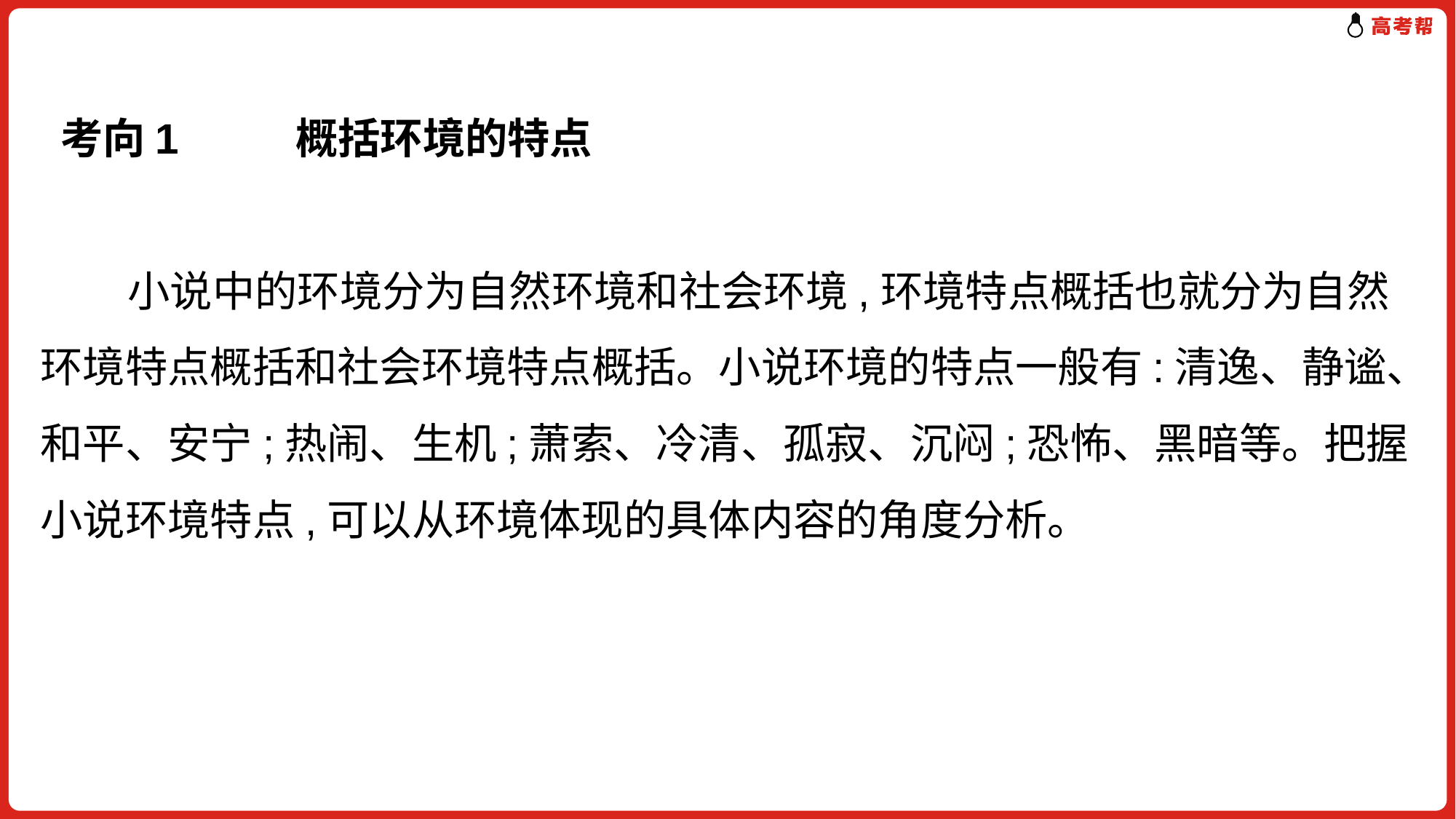

考向1         概括环境的特点

        小说中的环境分为自然环境和社会环境,环境特点概括也就分为自然环境特点概括和社会环境特点概括。小说环境的特点一般有:清逸、静谧、和平、安宁;热闹、生机;萧索、冷清、孤寂、沉闷;恐怖、黑暗等。把握小说环境特点,可以从环境体现的具体内容的角度分析。